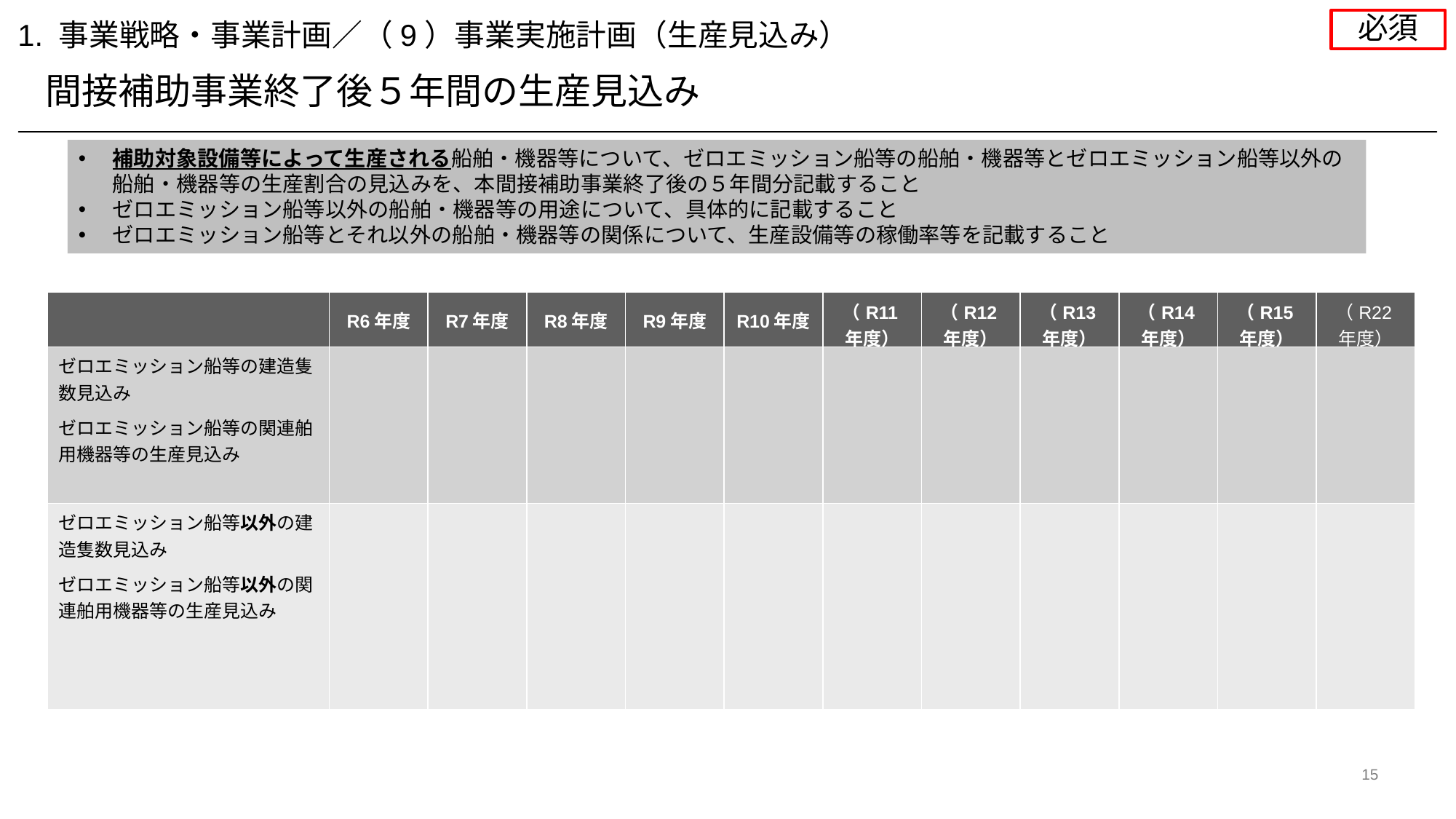

必須
1. 事業戦略・事業計画／（9）事業実施計画（生産見込み）
間接補助事業終了後５年間の生産見込み
補助対象設備等によって生産される船舶・機器等について、ゼロエミッション船等の船舶・機器等とゼロエミッション船等以外の船舶・機器等の生産割合の見込みを、本間接補助事業終了後の５年間分記載すること
ゼロエミッション船等以外の船舶・機器等の用途について、具体的に記載すること
ゼロエミッション船等とそれ以外の船舶・機器等の関係について、生産設備等の稼働率等を記載すること

|  | R6年度 | R7年度 | R8年度 | R9年度 | R10年度 | （R11年度） | （R12年度） | （R13年度） | （R14年度） | （R15年度） | （R22年度） |
| --- | --- | --- | --- | --- | --- | --- | --- | --- | --- | --- | --- |
| ゼロエミッション船等の建造隻数見込み ゼロエミッション船等の関連舶用機器等の生産見込み |  |  |  |  |  |  |  |  |  |  |  |
| ゼロエミッション船等以外の建造隻数見込み ゼロエミッション船等以外の関連舶用機器等の生産見込み |  |  |  |  |  |  |  |  |  |  |  |